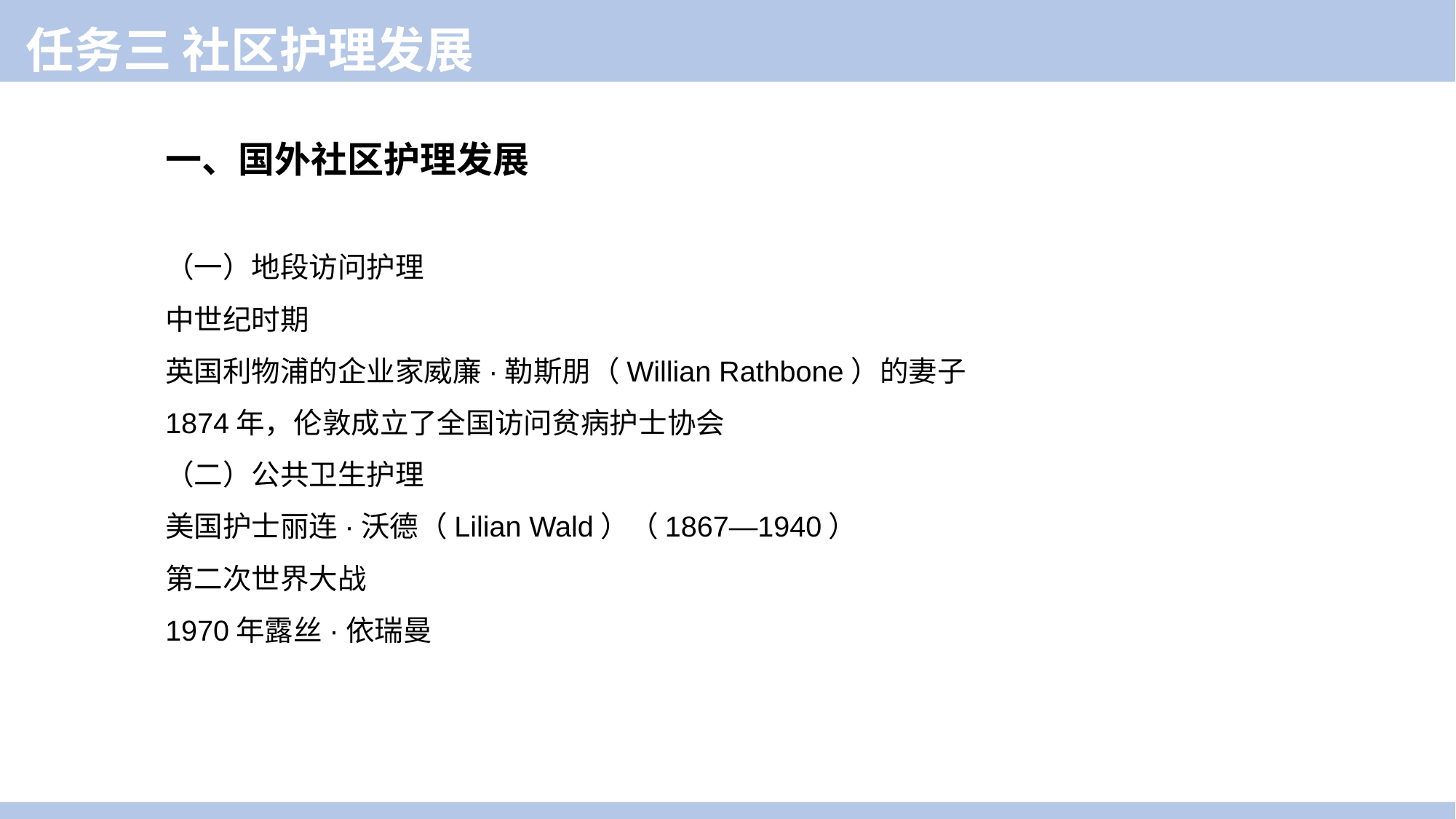

任务三 社区护理发展
一、国外社区护理发展

（一）地段访问护理
中世纪时期
英国利物浦的企业家威廉·勒斯朋（Willian Rathbone）的妻子
1874年，伦敦成立了全国访问贫病护士协会
（二）公共卫生护理
美国护士丽连·沃德（Lilian Wald）（1867—1940）
第二次世界大战
1970年露丝·依瑞曼